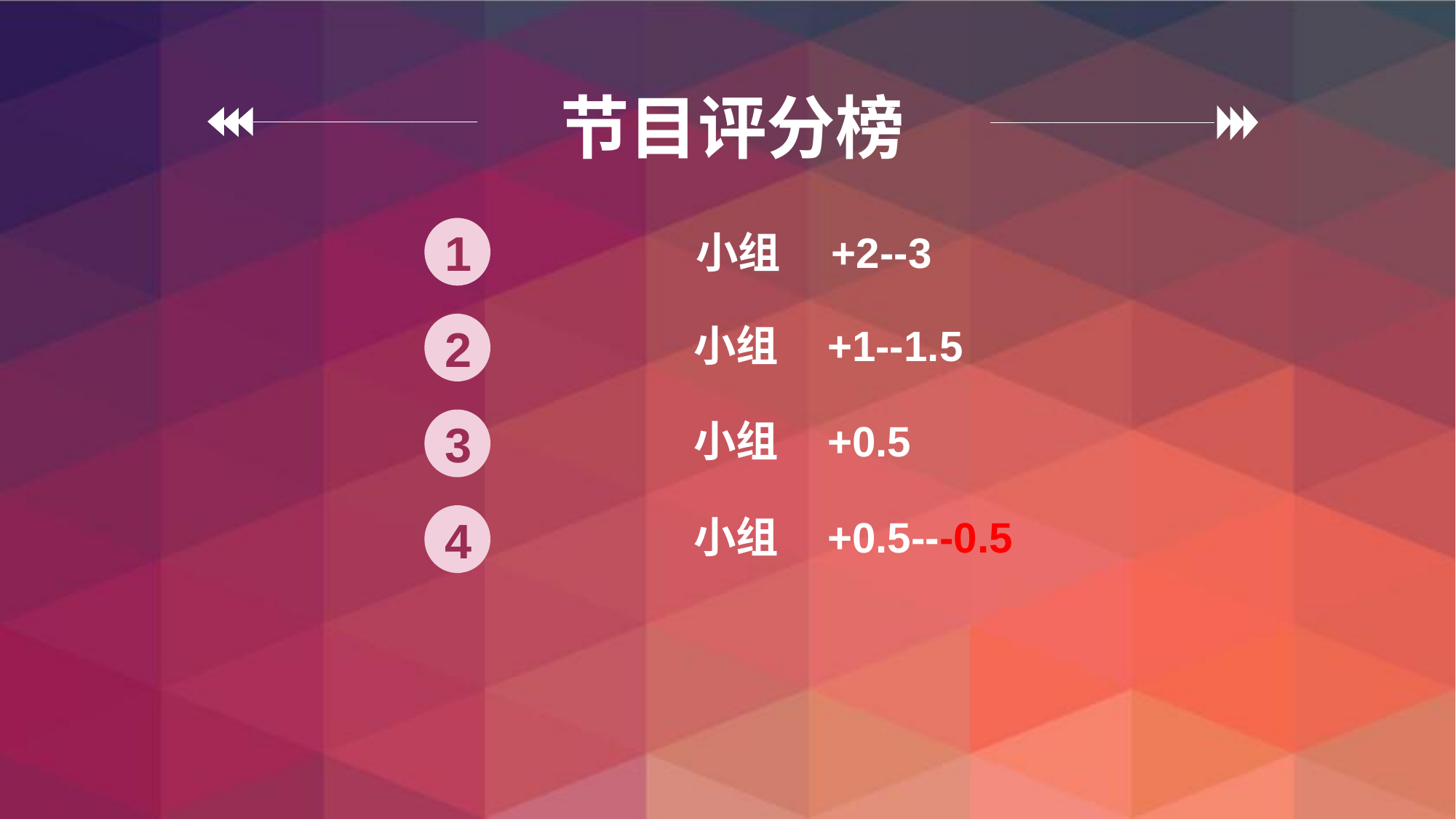

节目评分榜

1
                 小组    +2--3
2
                 小组    +1--1.5
3
                 小组    +0.5
4
                 小组    +0.5---0.5